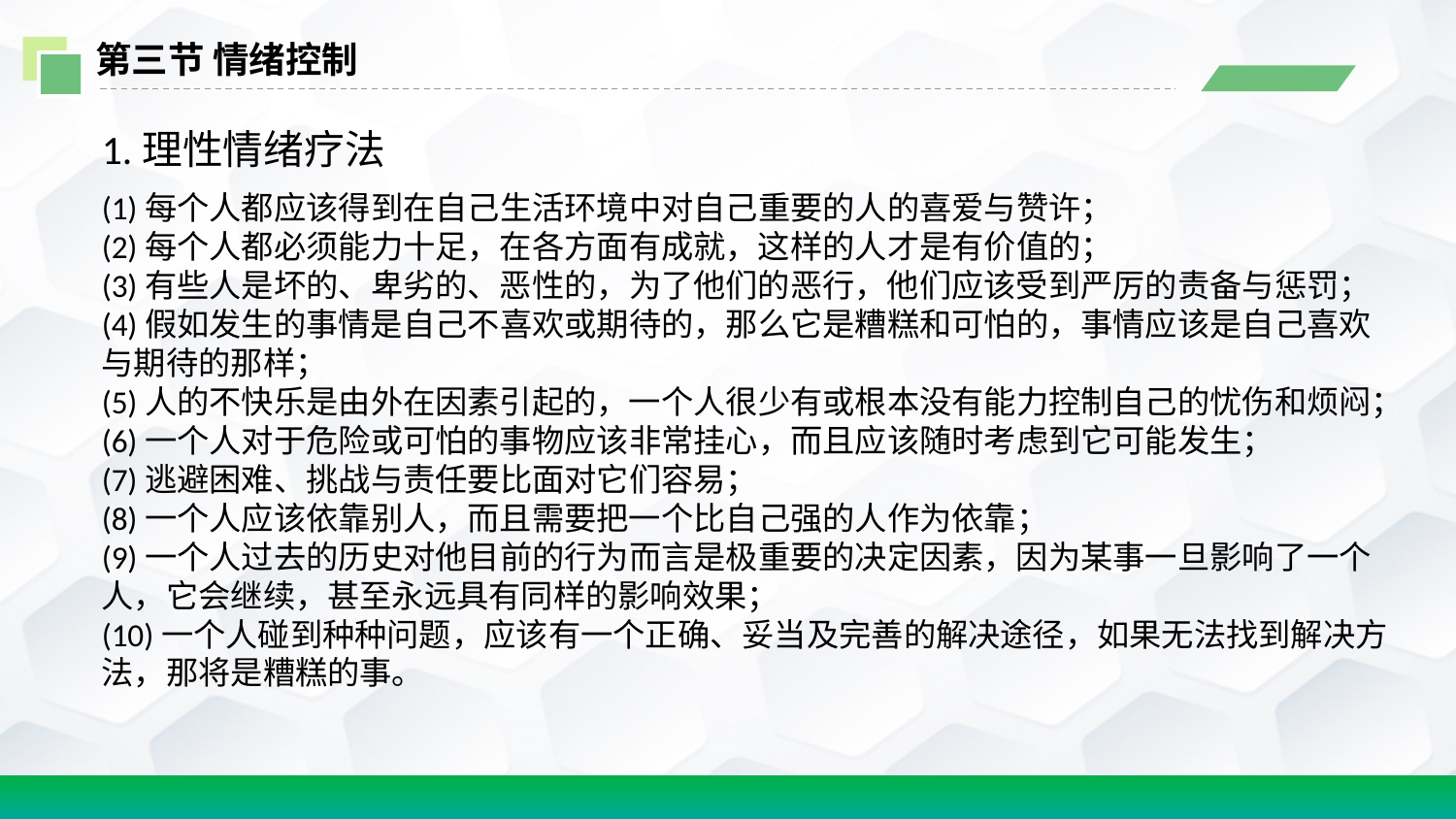

第三节 情绪控制
1.理性情绪疗法
(1)每个人都应该得到在自己生活环境中对自己重要的人的喜爱与赞许；
(2)每个人都必须能力十足，在各方面有成就，这样的人才是有价值的；
(3)有些人是坏的、卑劣的、恶性的，为了他们的恶行，他们应该受到严厉的责备与惩罚；
(4)假如发生的事情是自己不喜欢或期待的，那么它是糟糕和可怕的，事情应该是自己喜欢与期待的那样；
(5)人的不快乐是由外在因素引起的，一个人很少有或根本没有能力控制自己的忧伤和烦闷；
(6)一个人对于危险或可怕的事物应该非常挂心，而且应该随时考虑到它可能发生；
(7)逃避困难、挑战与责任要比面对它们容易；
(8)一个人应该依靠别人，而且需要把一个比自己强的人作为依靠；
(9)一个人过去的历史对他目前的行为而言是极重要的决定因素，因为某事一旦影响了一个人，它会继续，甚至永远具有同样的影响效果；
(10)一个人碰到种种问题，应该有一个正确、妥当及完善的解决途径，如果无法找到解决方法，那将是糟糕的事。